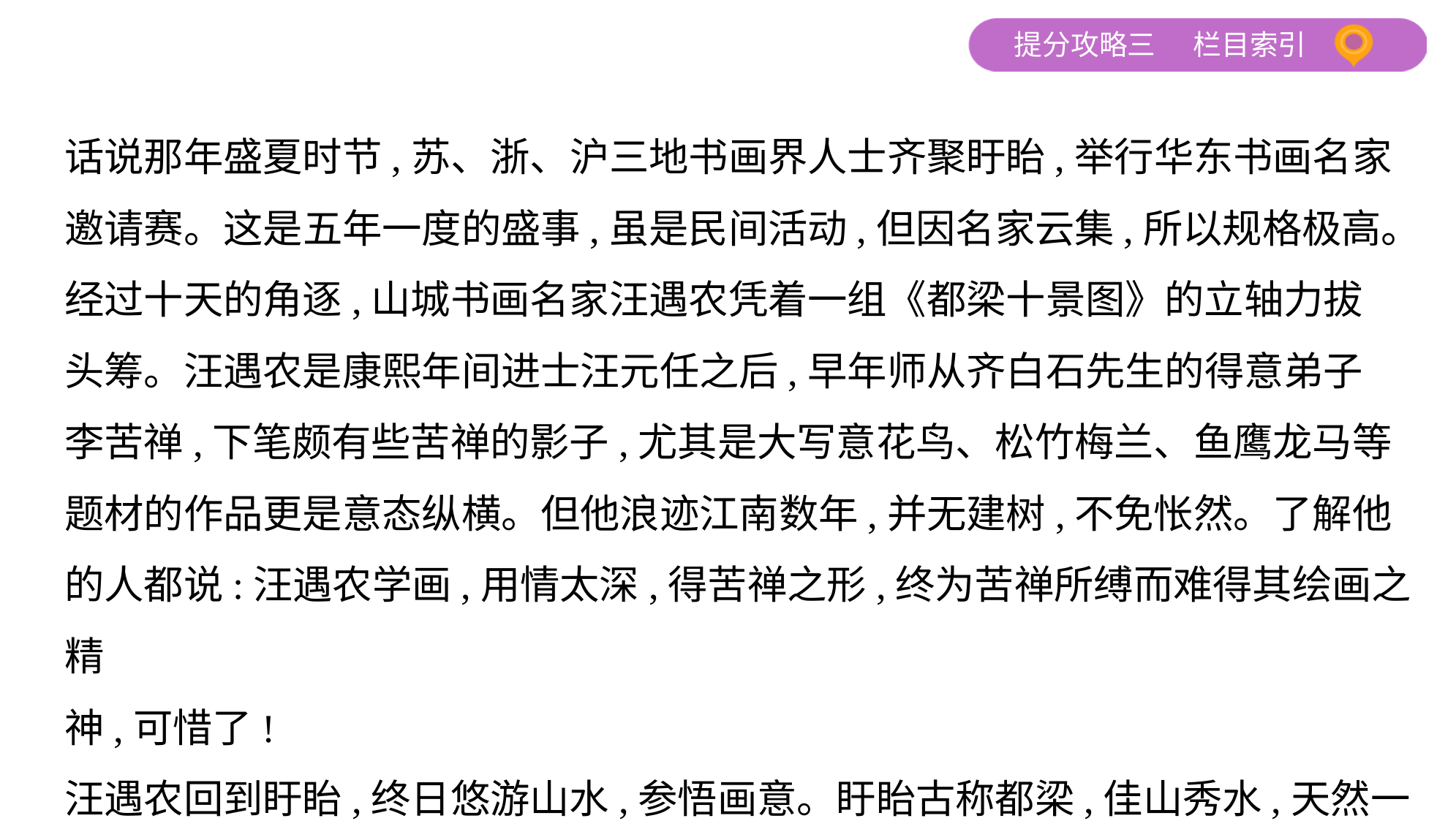

话说那年盛夏时节,苏、浙、沪三地书画界人士齐聚盱眙,举行华东书画名家
邀请赛。这是五年一度的盛事,虽是民间活动,但因名家云集,所以规格极高。
经过十天的角逐,山城书画名家汪遇农凭着一组《都梁十景图》的立轴力拔
头筹。汪遇农是康熙年间进士汪元任之后,早年师从齐白石先生的得意弟子
李苦禅,下笔颇有些苦禅的影子,尤其是大写意花鸟、松竹梅兰、鱼鹰龙马等
题材的作品更是意态纵横。但他浪迹江南数年,并无建树,不免怅然。了解他
的人都说:汪遇农学画,用情太深,得苦禅之形,终为苦禅所缚而难得其绘画之精
神,可惜了!
汪遇农回到盱眙,终日悠游山水,参悟画意。盱眙古称都梁,佳山秀水,天然一